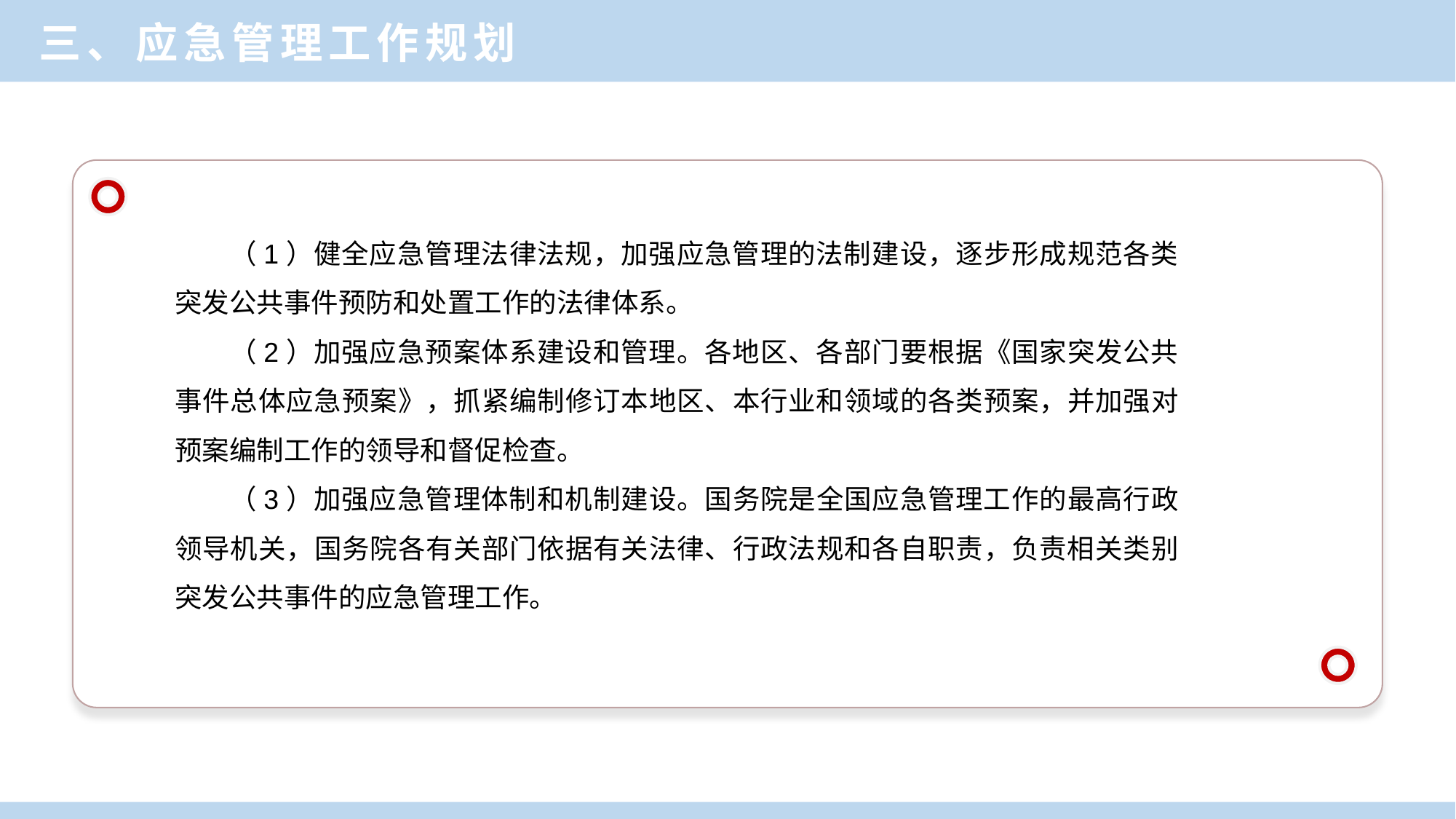

三、应急管理工作规划

（1）健全应急管理法律法规，加强应急管理的法制建设，逐步形成规范各类突发公共事件预防和处置工作的法律体系。
（2）加强应急预案体系建设和管理。各地区、各部门要根据《国家突发公共事件总体应急预案》，抓紧编制修订本地区、本行业和领域的各类预案，并加强对预案编制工作的领导和督促检查。
（3）加强应急管理体制和机制建设。国务院是全国应急管理工作的最高行政领导机关，国务院各有关部门依据有关法律、行政法规和各自职责，负责相关类别突发公共事件的应急管理工作。